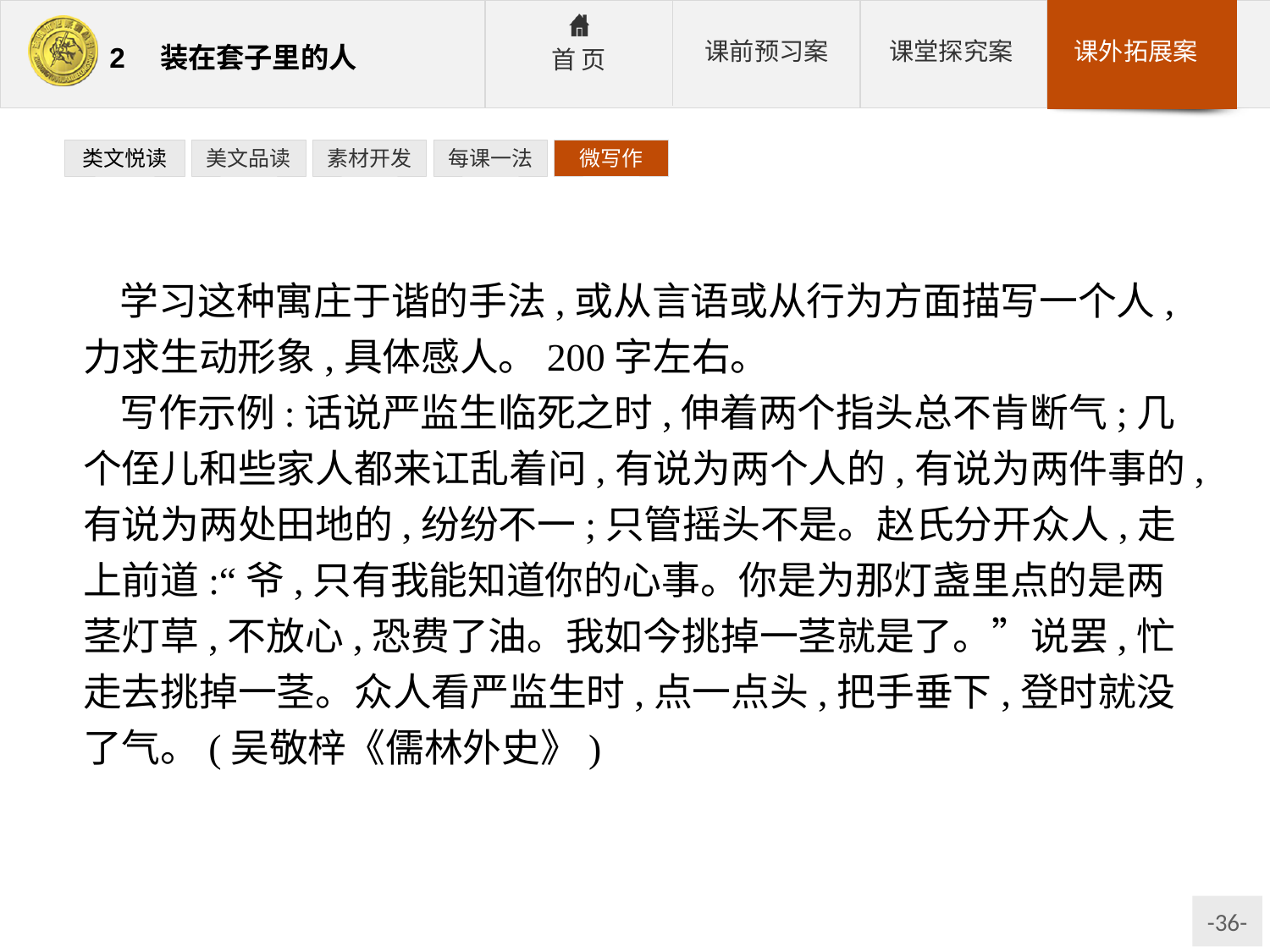

类文悦读
美文品读
素材开发
每课一法
微写作
学习这种寓庄于谐的手法,或从言语或从行为方面描写一个人,力求生动形象,具体感人。200字左右。
写作示例:话说严监生临死之时,伸着两个指头总不肯断气;几个侄儿和些家人都来讧乱着问,有说为两个人的,有说为两件事的,有说为两处田地的,纷纷不一;只管摇头不是。赵氏分开众人,走上前道:“爷,只有我能知道你的心事。你是为那灯盏里点的是两茎灯草,不放心,恐费了油。我如今挑掉一茎就是了。”说罢,忙走去挑掉一茎。众人看严监生时,点一点头,把手垂下,登时就没了气。(吴敬梓《儒林外史》)